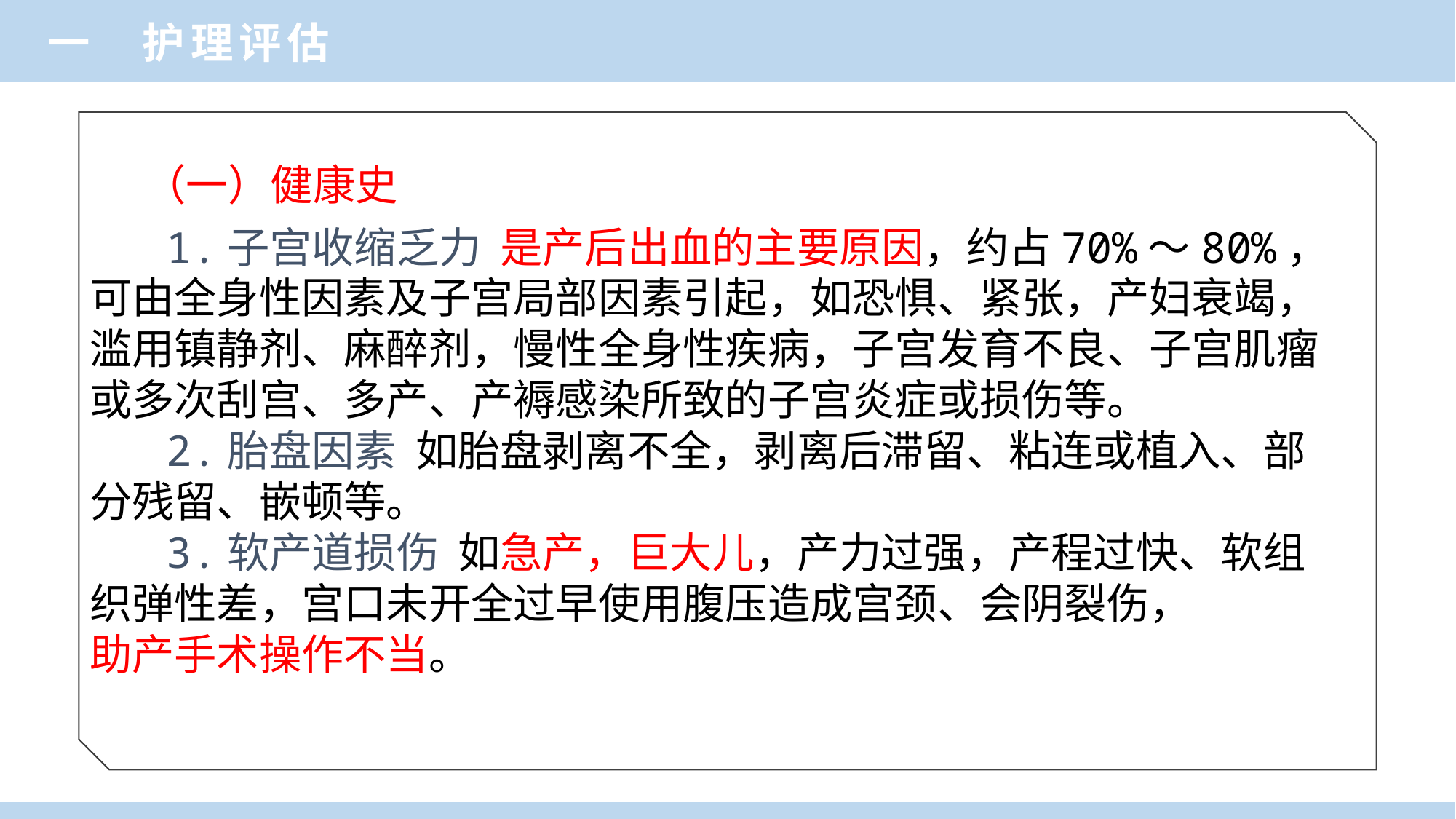

一   护理评估

（一）健康史
   1.子宫收缩乏力  是产后出血的主要原因，约占70%～80%，可由全身性因素及子宫局部因素引起，如恐惧、紧张，产妇衰竭，滥用镇静剂、麻醉剂，慢性全身性疾病，子宫发育不良、子宫肌瘤或多次刮宫、多产、产褥感染所致的子宫炎症或损伤等。
   2.胎盘因素  如胎盘剥离不全，剥离后滞留、粘连或植入、部分残留、嵌顿等。
   3.软产道损伤  如急产，巨大儿，产力过强，产程过快、软组织弹性差，宫口未开全过早使用腹压造成宫颈、会阴裂伤，
助产手术操作不当。